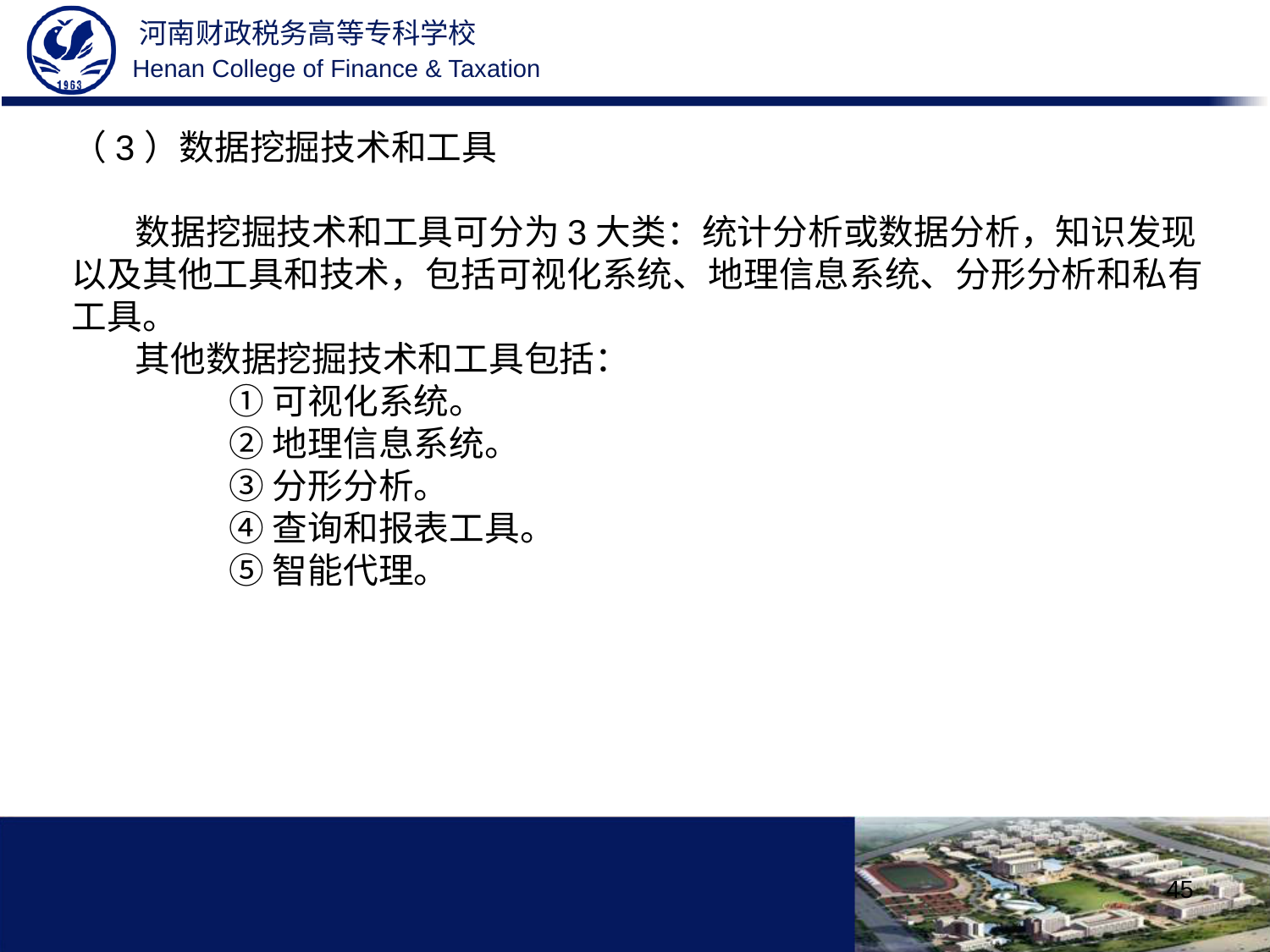

（3）数据挖掘技术和工具

       数据挖掘技术和工具可分为3大类：统计分析或数据分析，知识发现以及其他工具和技术，包括可视化系统、地理信息系统、分形分析和私有工具。
       其他数据挖掘技术和工具包括：
                    ①可视化系统。
                    ②地理信息系统。
                    ③分形分析。
                    ④查询和报表工具。
                    ⑤智能代理。

45